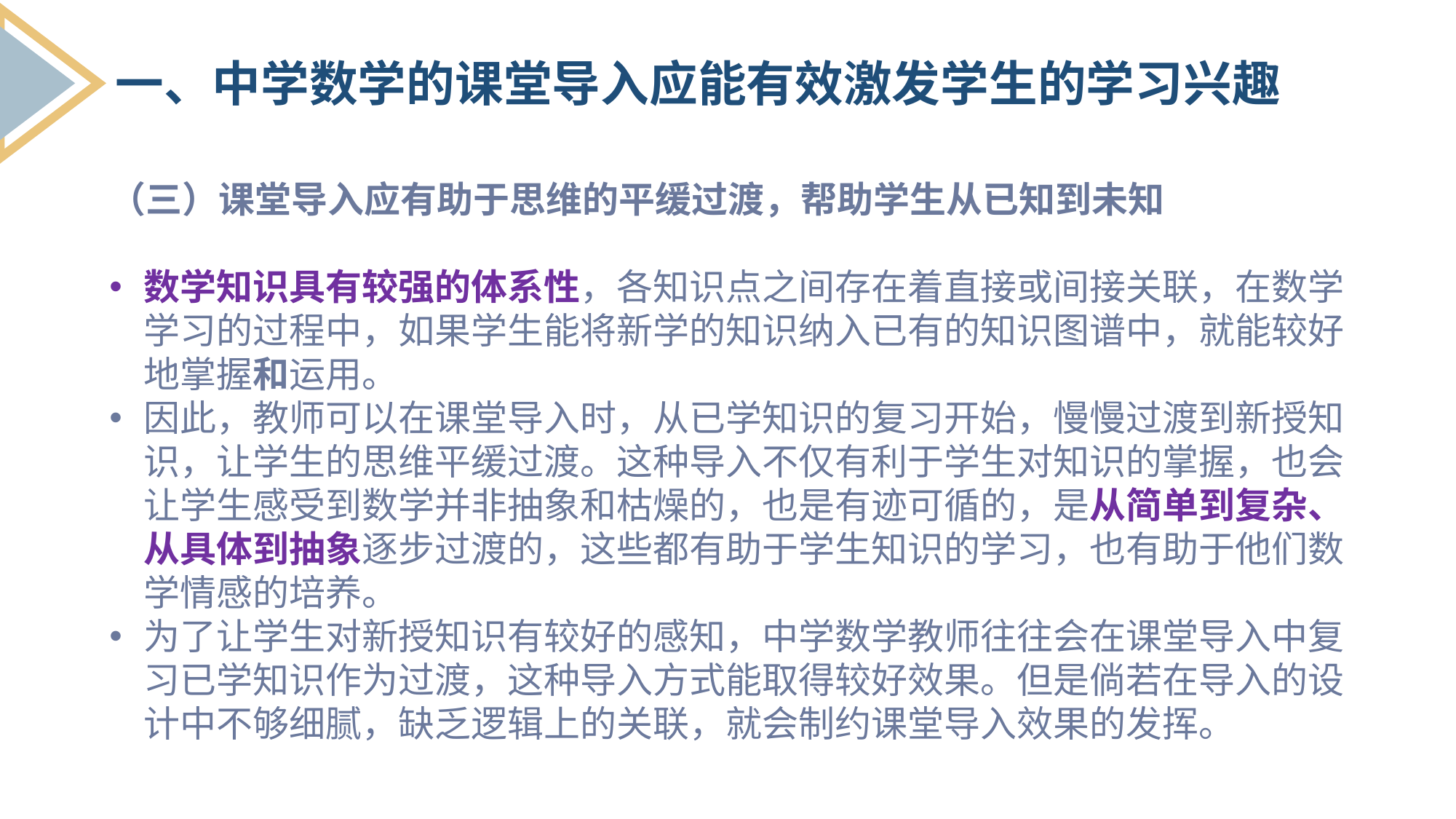

一、中学数学的课堂导入应能有效激发学生的学习兴趣

（三）课堂导入应有助于思维的平缓过渡，帮助学生从已知到未知

数学知识具有较强的体系性，各知识点之间存在着直接或间接关联，在数学学习的过程中，如果学生能将新学的知识纳入已有的知识图谱中，就能较好地掌握和运用。
因此，教师可以在课堂导入时，从已学知识的复习开始，慢慢过渡到新授知识，让学生的思维平缓过渡。这种导入不仅有利于学生对知识的掌握，也会让学生感受到数学并非抽象和枯燥的，也是有迹可循的，是从简单到复杂、从具体到抽象逐步过渡的，这些都有助于学生知识的学习，也有助于他们数学情感的培养。
为了让学生对新授知识有较好的感知，中学数学教师往往会在课堂导入中复习已学知识作为过渡，这种导入方式能取得较好效果。但是倘若在导入的设计中不够细腻，缺乏逻辑上的关联，就会制约课堂导入效果的发挥。